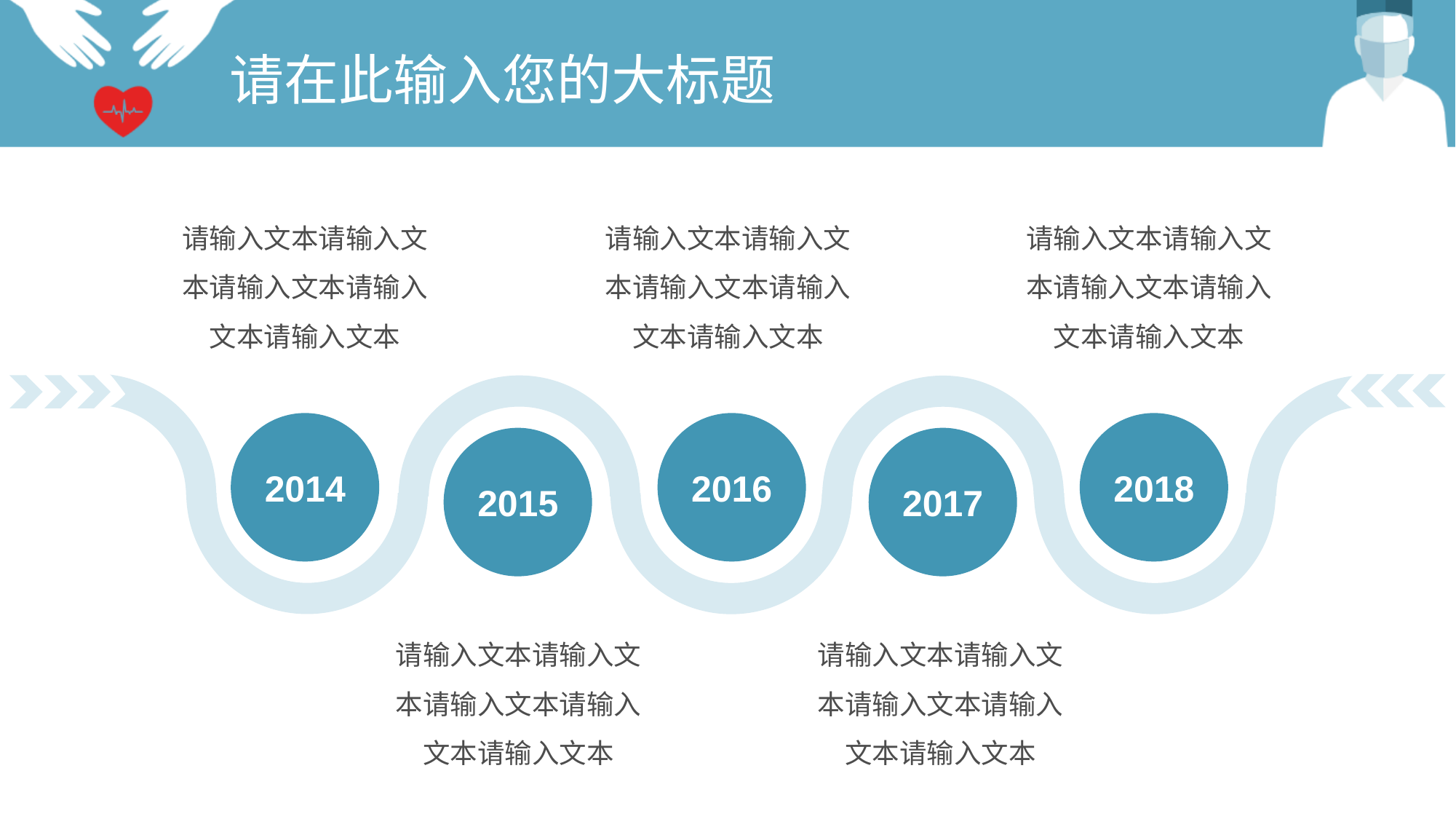

# 请在此输入您的大标题
请输入文本请输入文本请输入文本请输入文本请输入文本
请输入文本请输入文本请输入文本请输入文本请输入文本
请输入文本请输入文本请输入文本请输入文本请输入文本

2014
2016
2018
2015
2017
请输入文本请输入文本请输入文本请输入文本请输入文本
请输入文本请输入文本请输入文本请输入文本请输入文本